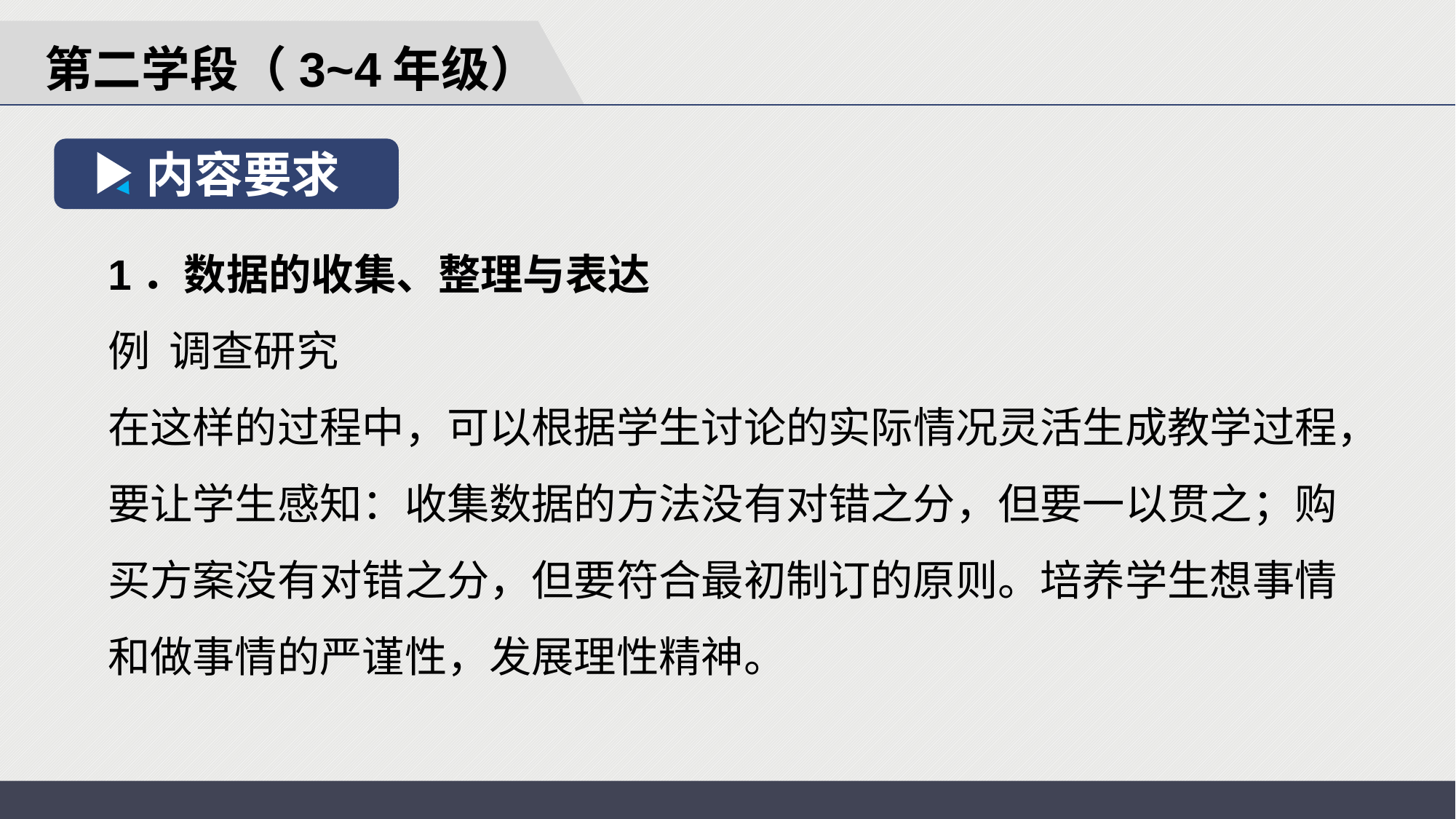

第二学段（3~4年级）
内容要求

1．数据的收集、整理与表达
例  调查研究
在这样的过程中，可以根据学生讨论的实际情况灵活生成教学过程，要让学生感知：收集数据的方法没有对错之分，但要一以贯之；购买方案没有对错之分，但要符合最初制订的原则。培养学生想事情和做事情的严谨性，发展理性精神。